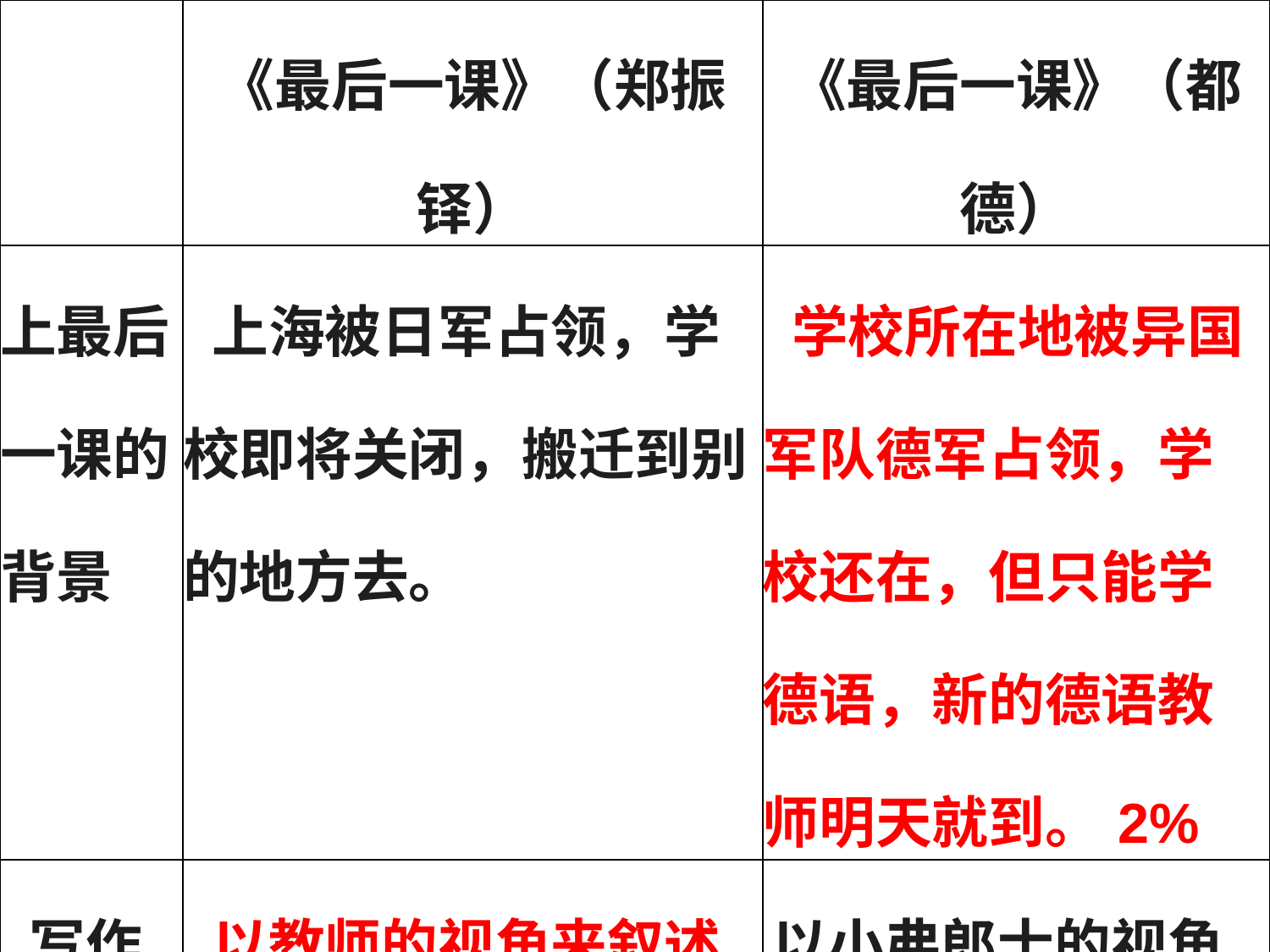

|  | 《最后一课》（郑振铎） | 《最后一课》（都德） |
| --- | --- | --- |
| 上最后一课的背景 | 上海被日军占领，学校即将关闭，搬迁到别的地方去。 | 学校所在地被异国军队德军占领，学校还在，但只能学德语，新的德语教师明天就到。2% |
| 写作视角 | 以教师的视角来叙述的 2% | 以小弗郎士的视角来叙述的 |